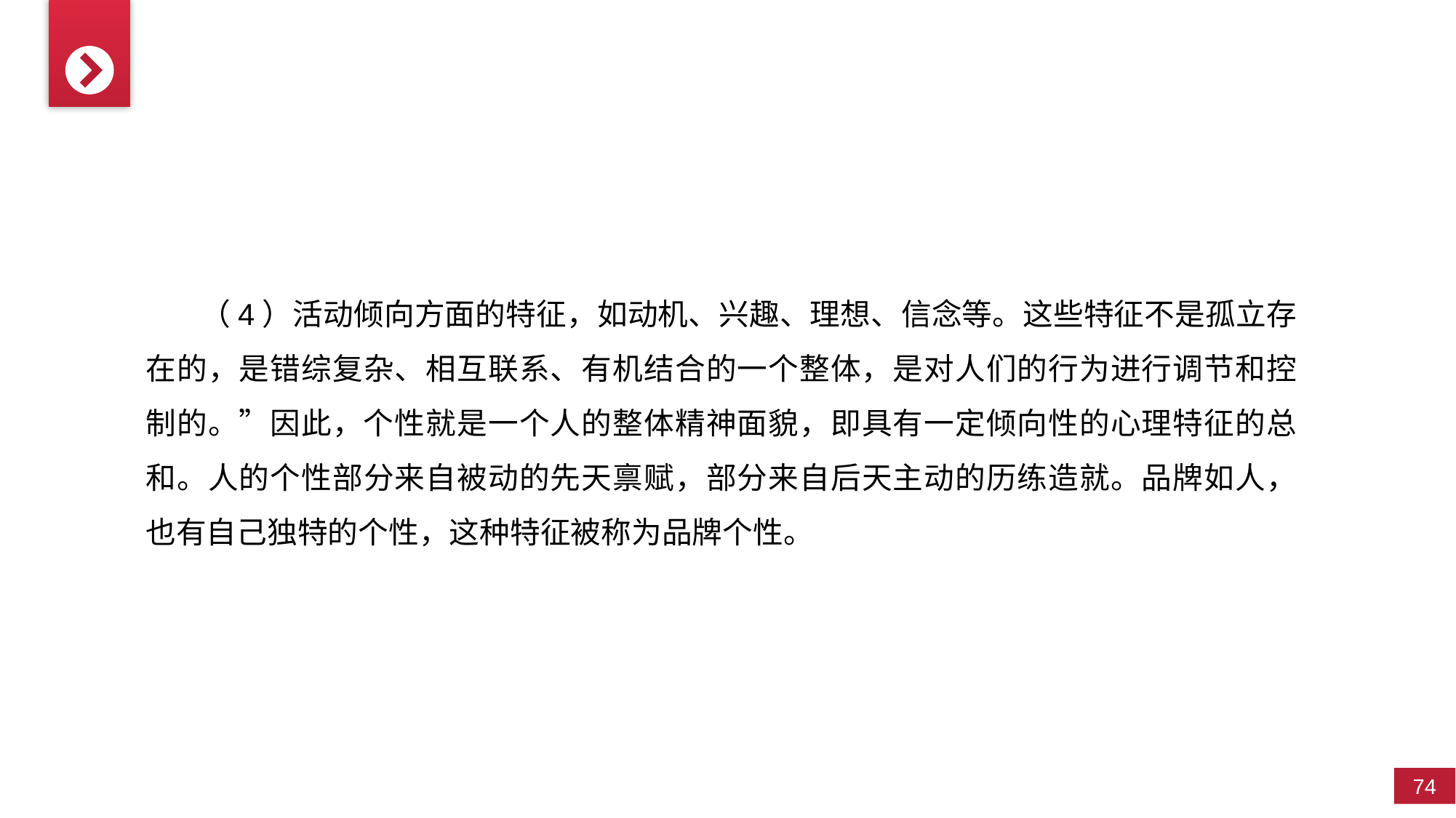

（4）活动倾向方面的特征，如动机、兴趣、理想、信念等。这些特征不是孤立存在的，是错综复杂、相互联系、有机结合的一个整体，是对人们的行为进行调节和控制的。”因此，个性就是一个人的整体精神面貌，即具有一定倾向性的心理特征的总和。人的个性部分来自被动的先天禀赋，部分来自后天主动的历练造就。品牌如人，也有自己独特的个性，这种特征被称为品牌个性。